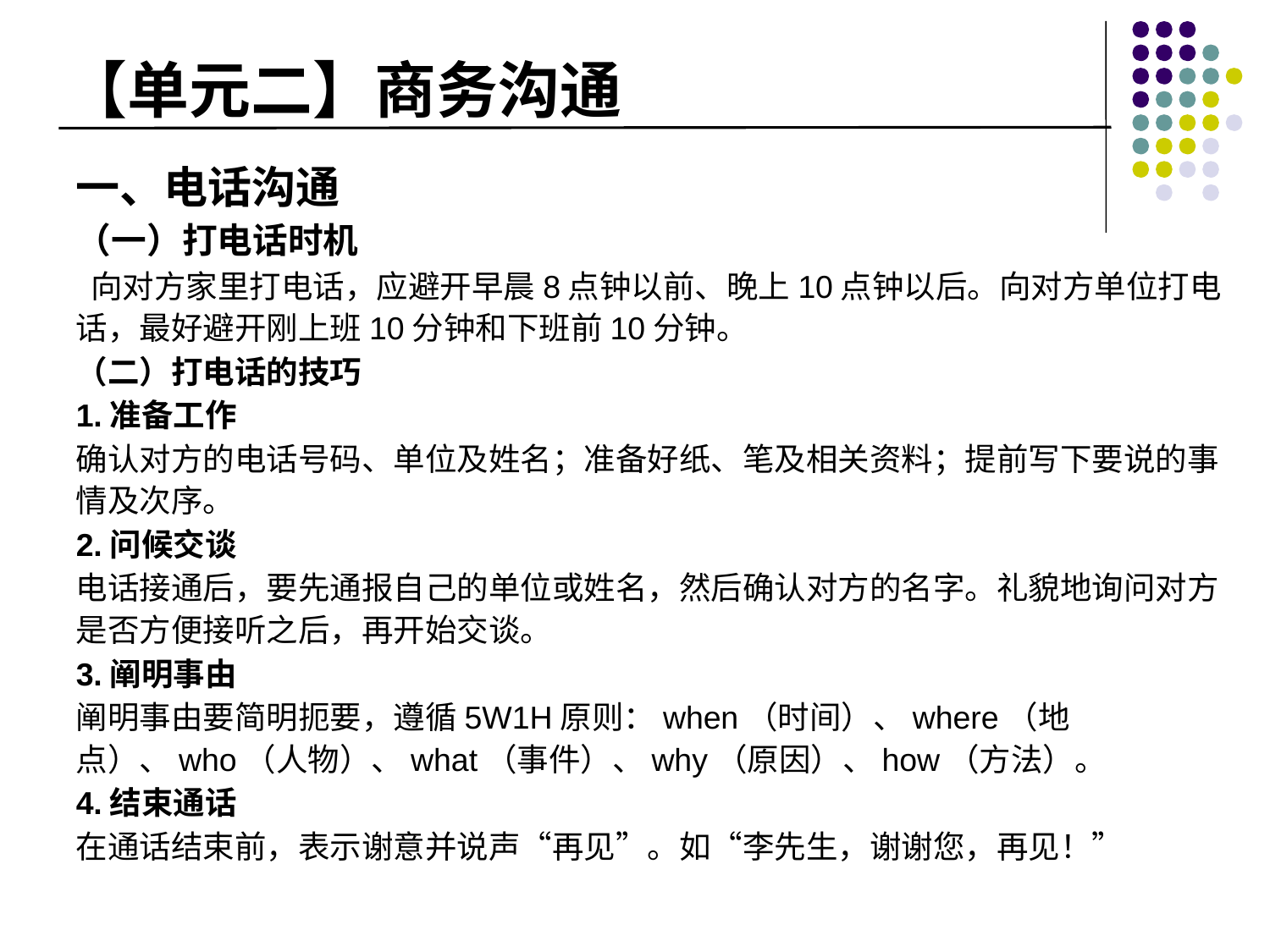

# 【单元二】商务沟通
一、电话沟通
（一）打电话时机
 向对方家里打电话，应避开早晨8点钟以前、晚上10点钟以后。向对方单位打电话，最好避开刚上班10分钟和下班前10分钟。
（二）打电话的技巧
1.准备工作
确认对方的电话号码、单位及姓名；准备好纸、笔及相关资料；提前写下要说的事情及次序。
2.问候交谈
电话接通后，要先通报自己的单位或姓名，然后确认对方的名字。礼貌地询问对方是否方便接听之后，再开始交谈。
3.阐明事由
阐明事由要简明扼要，遵循5W1H原则：when（时间）、where（地点）、who（人物）、what（事件）、why（原因）、how（方法）。
4.结束通话
在通话结束前，表示谢意并说声“再见”。如“李先生，谢谢您，再见！”